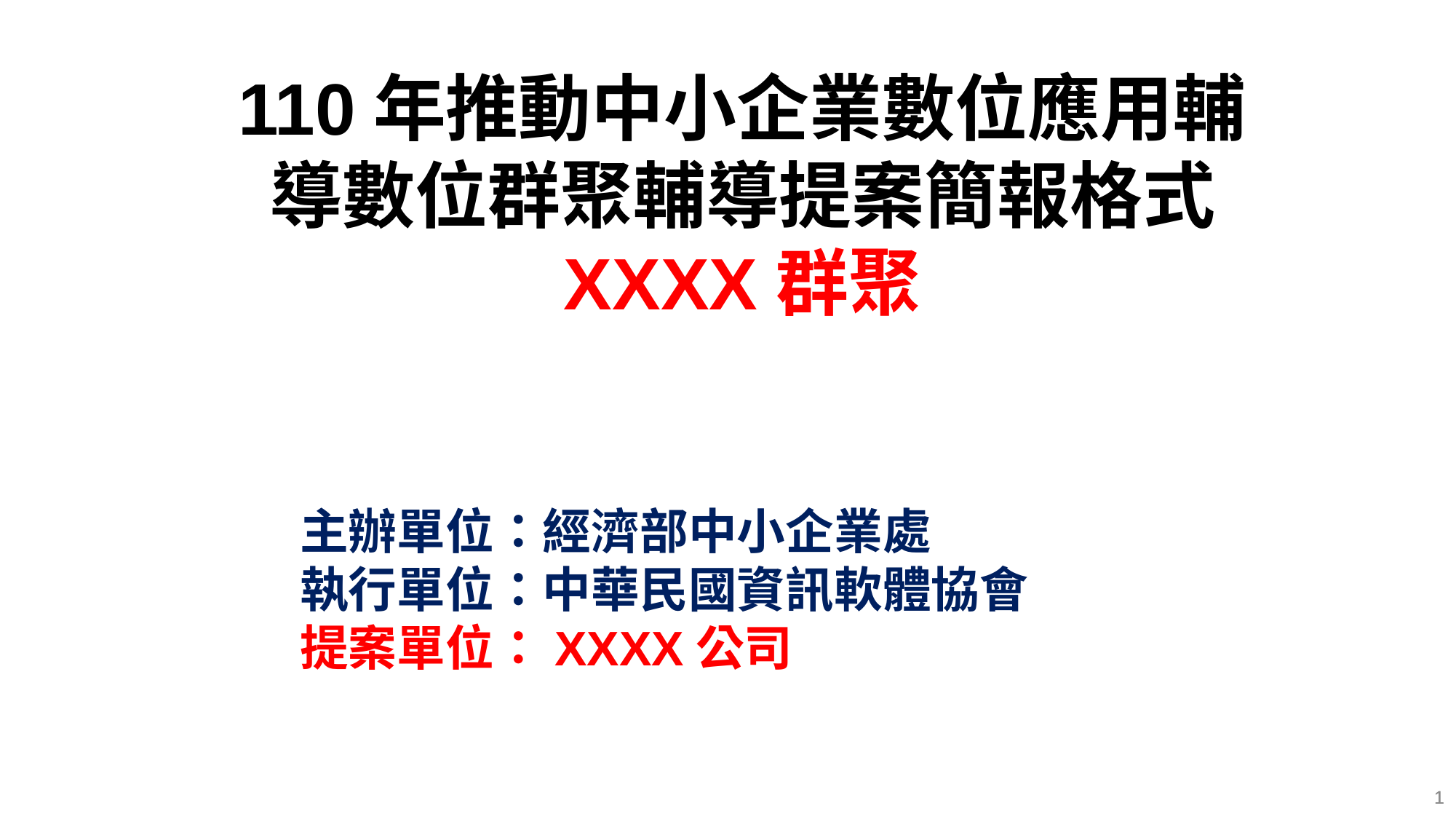

110年推動中小企業數位應用輔導數位群聚輔導提案簡報格式
XXXX群聚
主辦單位：經濟部中小企業處
執行單位：中華民國資訊軟體協會
提案單位：XXXX公司
1